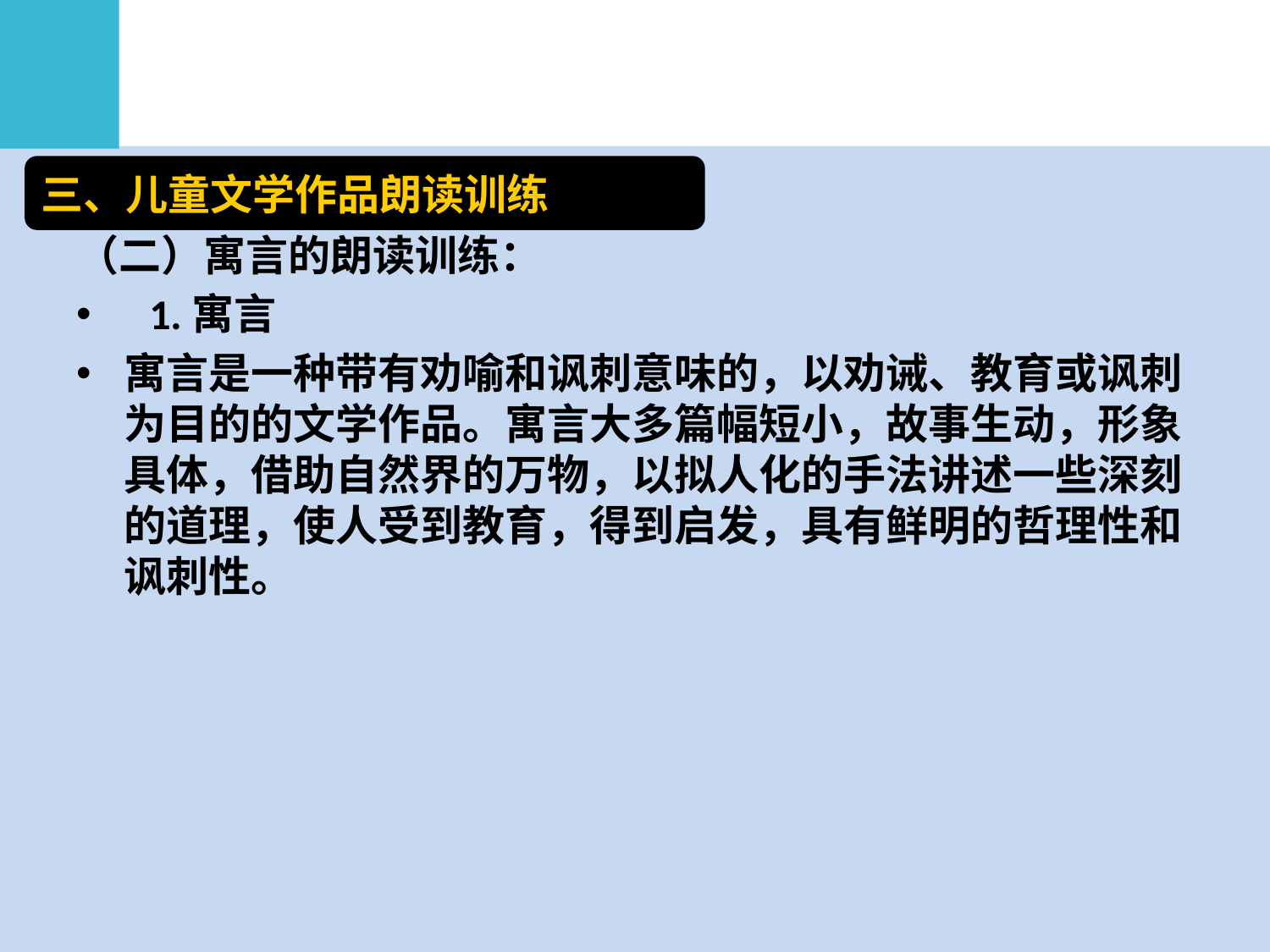

#

三、儿童文学作品朗读训练

（二）寓言的朗读训练：
 1.寓言
寓言是一种带有劝喻和讽刺意味的，以劝诫、教育或讽刺为目的的文学作品。寓言大多篇幅短小，故事生动，形象具体，借助自然界的万物，以拟人化的手法讲述一些深刻的道理，使人受到教育，得到启发，具有鲜明的哲理性和讽刺性。